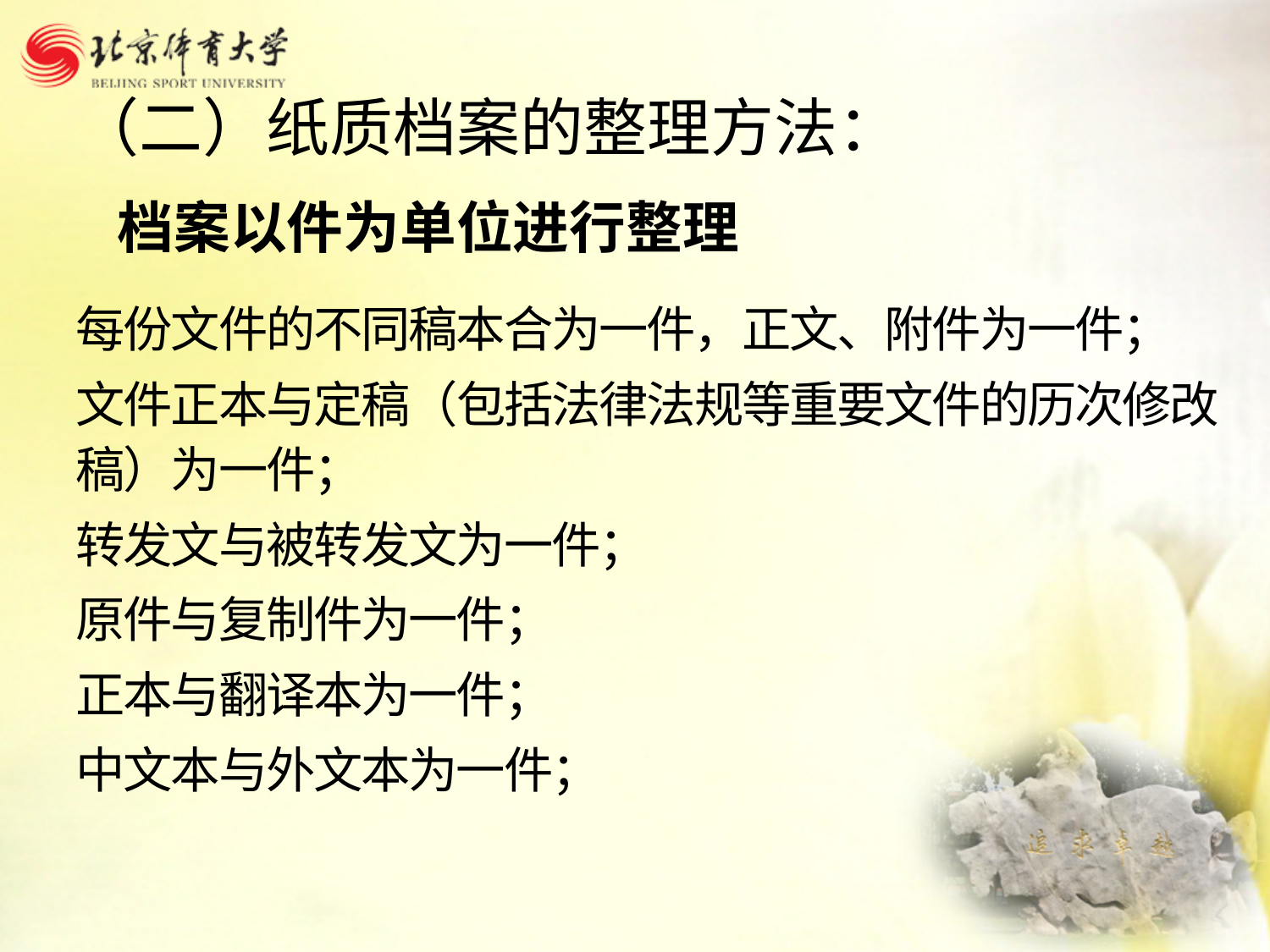

# （二）纸质档案的整理方法：
档案以件为单位进行整理
每份文件的不同稿本合为一件，正文、附件为一件；
文件正本与定稿（包括法律法规等重要文件的历次修改稿）为一件；
转发文与被转发文为一件；
原件与复制件为一件；
正本与翻译本为一件；
中文本与外文本为一件；